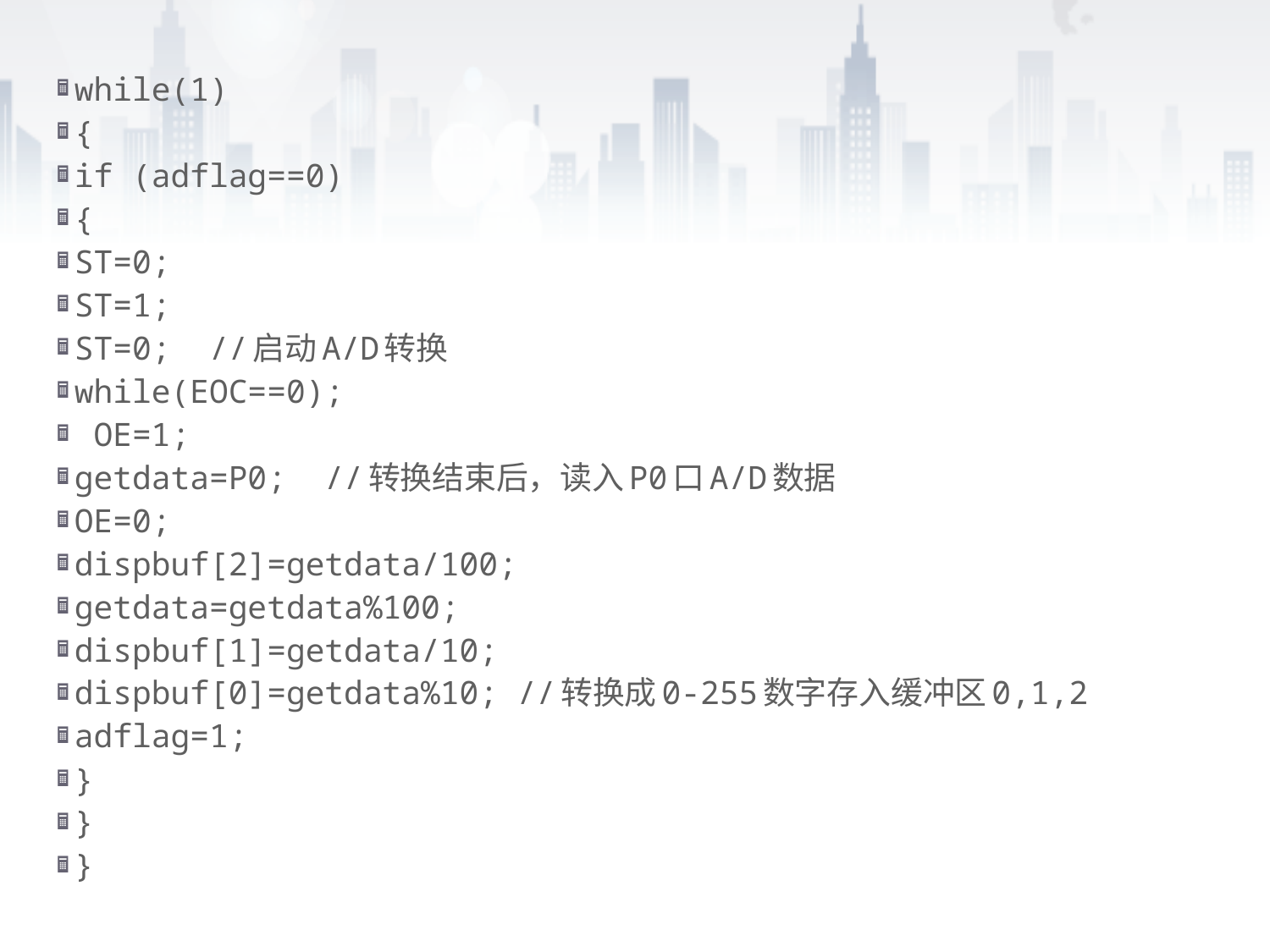

while(1)
{
if (adflag==0)
{
ST=0;
ST=1;
ST=0;  //启动A/D转换
while(EOC==0);
 OE=1;
getdata=P0;  //转换结束后，读入P0口A/D数据
OE=0;
dispbuf[2]=getdata/100;
getdata=getdata%100;
dispbuf[1]=getdata/10;
dispbuf[0]=getdata%10; //转换成0-255数字存入缓冲区0,1,2
adflag=1;
}
}
}